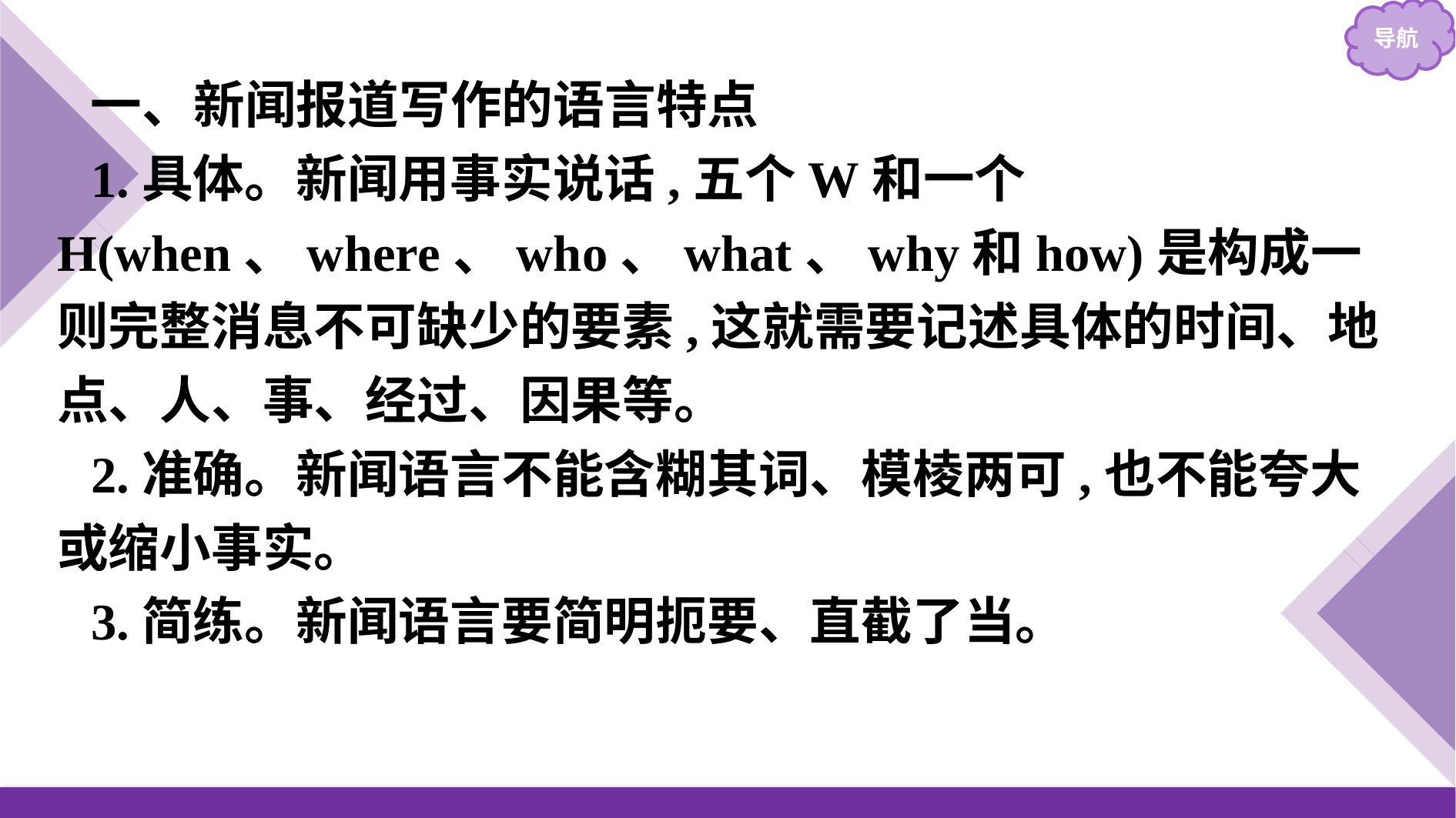

一、新闻报道写作的语言特点
1.具体。新闻用事实说话,五个W和一个H(when、where、who、what、why和how)是构成一则完整消息不可缺少的要素,这就需要记述具体的时间、地点、人、事、经过、因果等。
2.准确。新闻语言不能含糊其词、模棱两可,也不能夸大或缩小事实。
3.简练。新闻语言要简明扼要、直截了当。